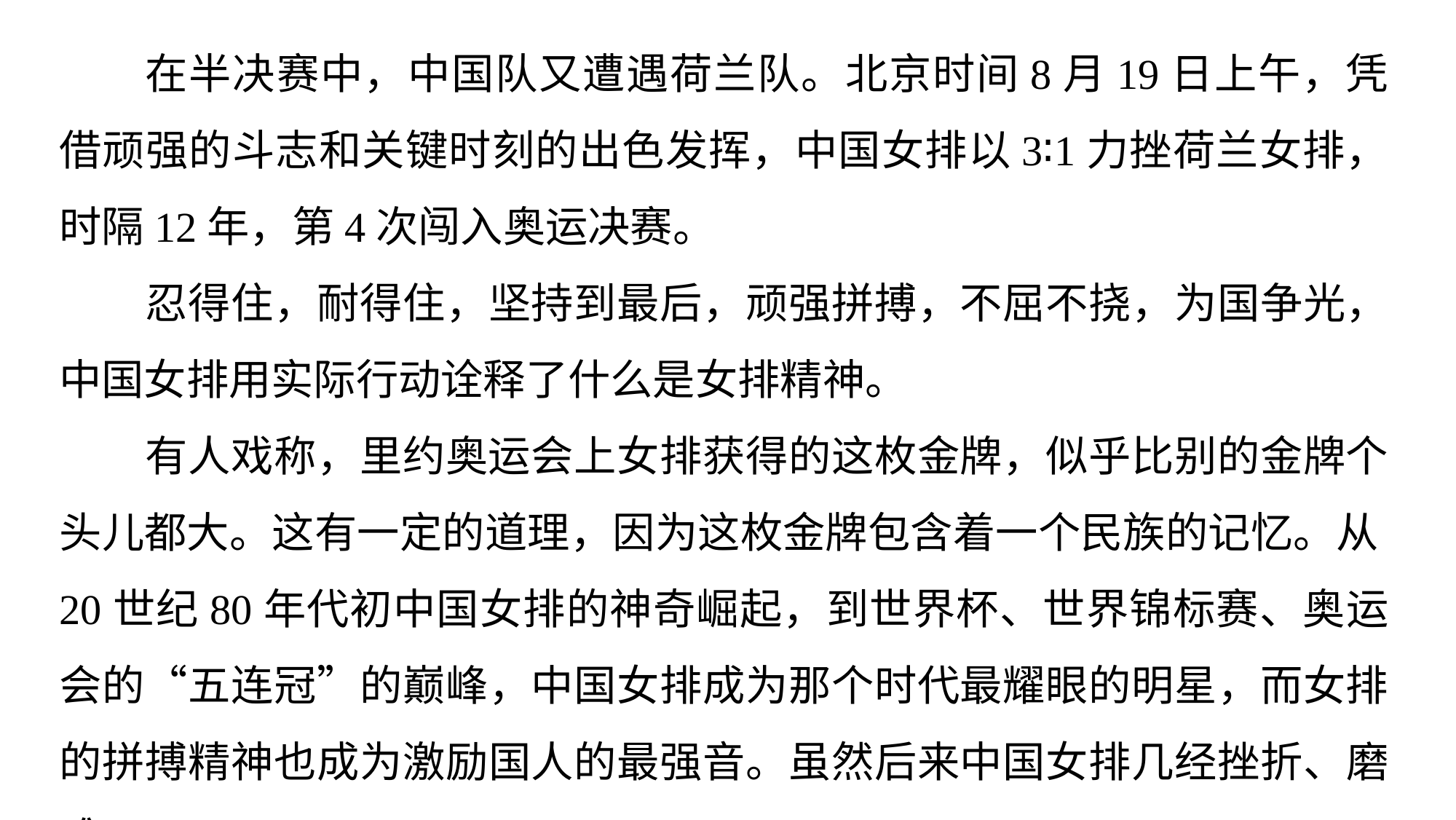

在半决赛中，中国队又遭遇荷兰队。北京时间8月19日上午，凭借顽强的斗志和关键时刻的出色发挥，中国女排以3∶1力挫荷兰女排，时隔12年，第4次闯入奥运决赛。
忍得住，耐得住，坚持到最后，顽强拼搏，不屈不挠，为国争光，中国女排用实际行动诠释了什么是女排精神。
有人戏称，里约奥运会上女排获得的这枚金牌，似乎比别的金牌个头儿都大。这有一定的道理，因为这枚金牌包含着一个民族的记忆。从20世纪80年代初中国女排的神奇崛起，到世界杯、世界锦标赛、奥运会的“五连冠”的巅峰，中国女排成为那个时代最耀眼的明星，而女排的拼搏精神也成为激励国人的最强音。虽然后来中国女排几经挫折、磨难、